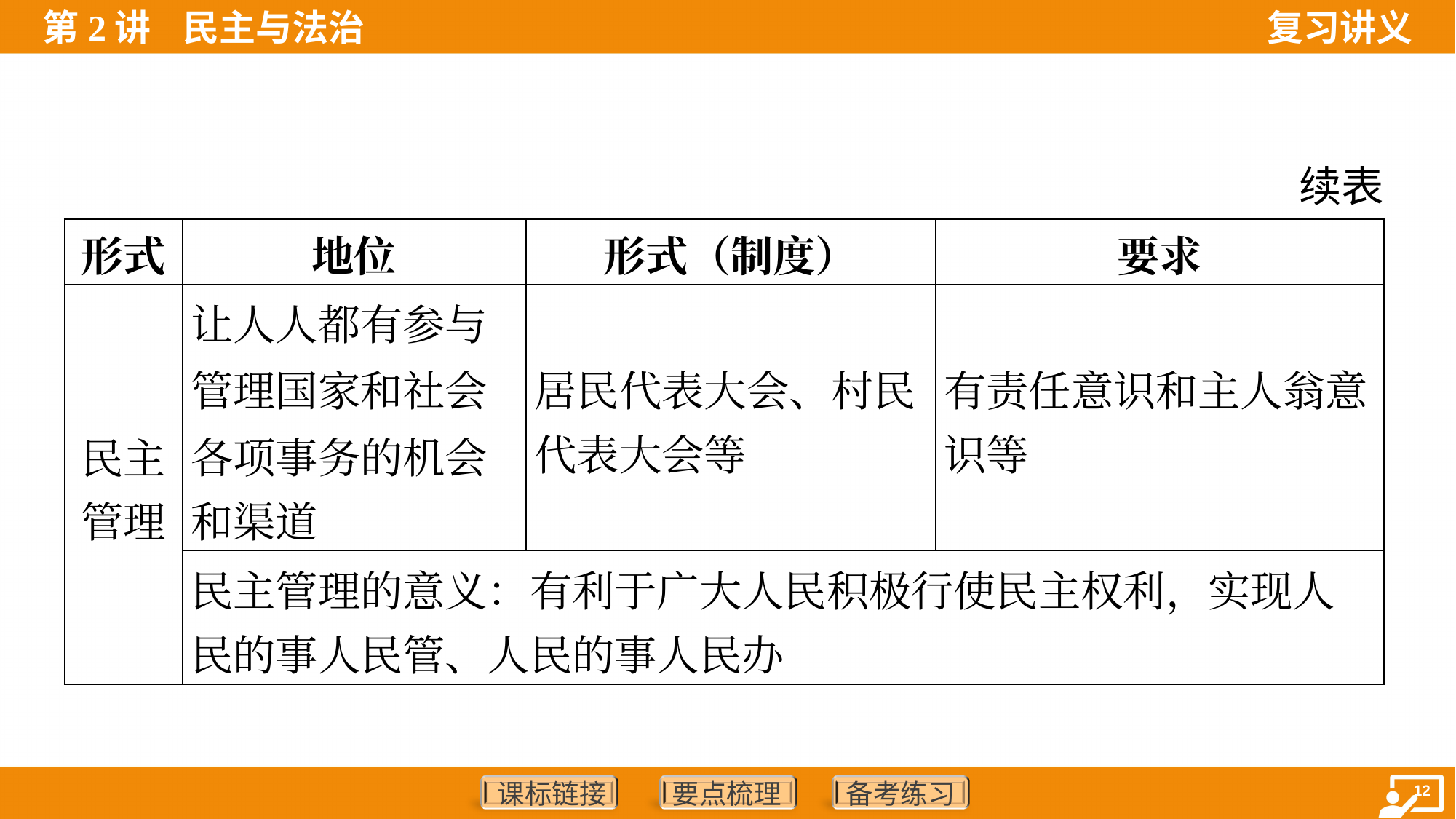

续表
| 形式 | 地位 | 形式（制度） | 要求 |
| --- | --- | --- | --- |
| 民主 管理 | 让人人都有参与 管理国家和社会 各项事务的机会 和渠道 | 居民代表大会、村民 代表大会等 | 有责任意识和主人翁意 识等 |
|  | 民主管理的意义：有利于广大人民积极行使民主权利，实现人 民的事人民管、人民的事人民办 |  |  |